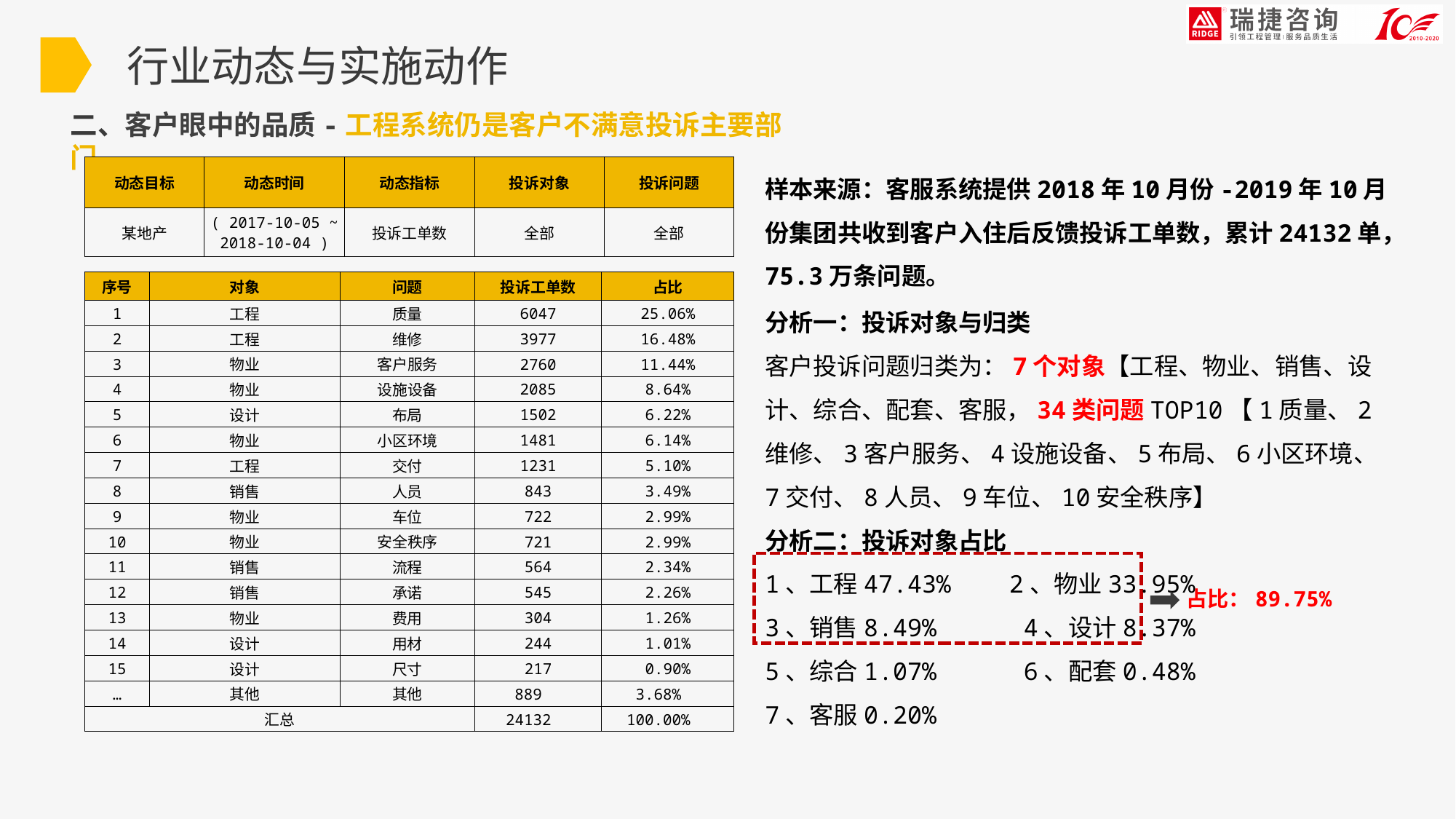

行业动态与实施动作

二、客户眼中的品质-工程系统仍是客户不满意投诉主要部门
样本来源：客服系统提供2018年10月份-2019年10月份集团共收到客户入住后反馈投诉工单数，累计24132单，75.3万条问题。

分析一：投诉对象与归类
客户投诉问题归类为：7个对象【工程、物业、销售、设计、综合、配套、客服，34类问题TOP10【1质量、2维修、3客户服务、4设施设备、5布局、6小区环境、7交付、8人员、9车位、10安全秩序】
分析二：投诉对象占比
1、工程47.43%    2、物业33.95%
3、销售8.49%      4、设计8.37%
5、综合1.07%      6、配套0.48%
7、客服0.20%
| 动态目标 | 动态时间 | 动态指标 | 投诉对象 | 投诉问题 |
| --- | --- | --- | --- | --- |
| 某地产 | ( 2017-10-05 ~ 2018-10-04 ) | 投诉工单数 | 全部 | 全部 |
| 序号 | 对象 | 问题 | 投诉工单数 | 占比 |
| --- | --- | --- | --- | --- |
| 1 | 工程 | 质量 | 6047 | 25.06% |
| 2 | 工程 | 维修 | 3977 | 16.48% |
| 3 | 物业 | 客户服务 | 2760 | 11.44% |
| 4 | 物业 | 设施设备 | 2085 | 8.64% |
| 5 | 设计 | 布局 | 1502 | 6.22% |
| 6 | 物业 | 小区环境 | 1481 | 6.14% |
| 7 | 工程 | 交付 | 1231 | 5.10% |
| 8 | 销售 | 人员 | 843 | 3.49% |
| 9 | 物业 | 车位 | 722 | 2.99% |
| 10 | 物业 | 安全秩序 | 721 | 2.99% |
| 11 | 销售 | 流程 | 564 | 2.34% |
| 12 | 销售 | 承诺 | 545 | 2.26% |
| 13 | 物业 | 费用 | 304 | 1.26% |
| 14 | 设计 | 用材 | 244 | 1.01% |
| 15 | 设计 | 尺寸 | 217 | 0.90% |
| … | 其他 | 其他 | 889 | 3.68% |
| 汇总 |  |  | 24132 | 100.00% |

占比：89.75%